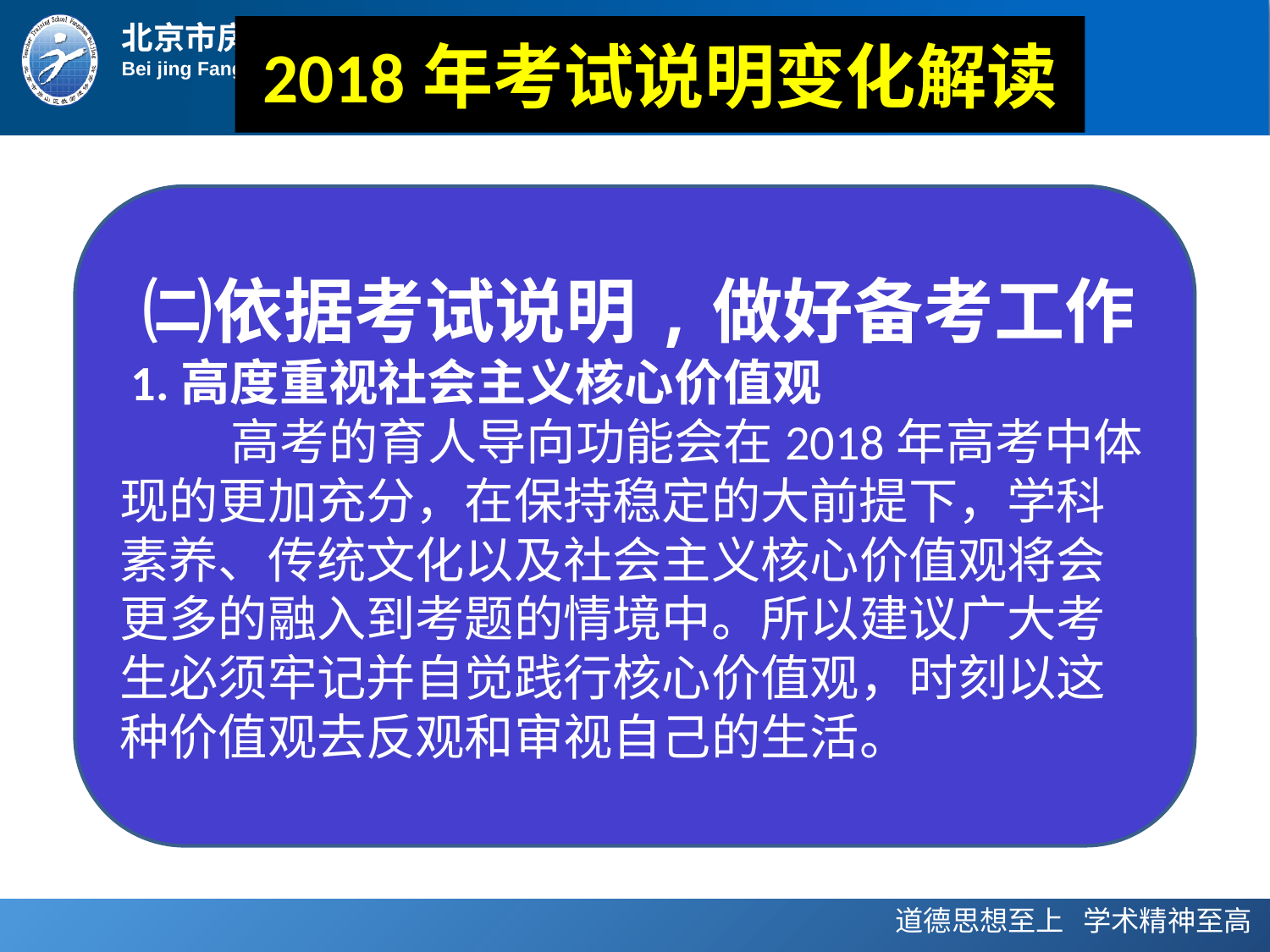

# 2018年考试说明变化解读
 ㈡依据考试说明,做好备考工作
 1.高度重视社会主义核心价值观
         高考的育人导向功能会在2018年高考中体现的更加充分，在保持稳定的大前提下，学科素养、传统文化以及社会主义核心价值观将会更多的融入到考题的情境中。所以建议广大考生必须牢记并自觉践行核心价值观，时刻以这种价值观去反观和审视自己的生活。